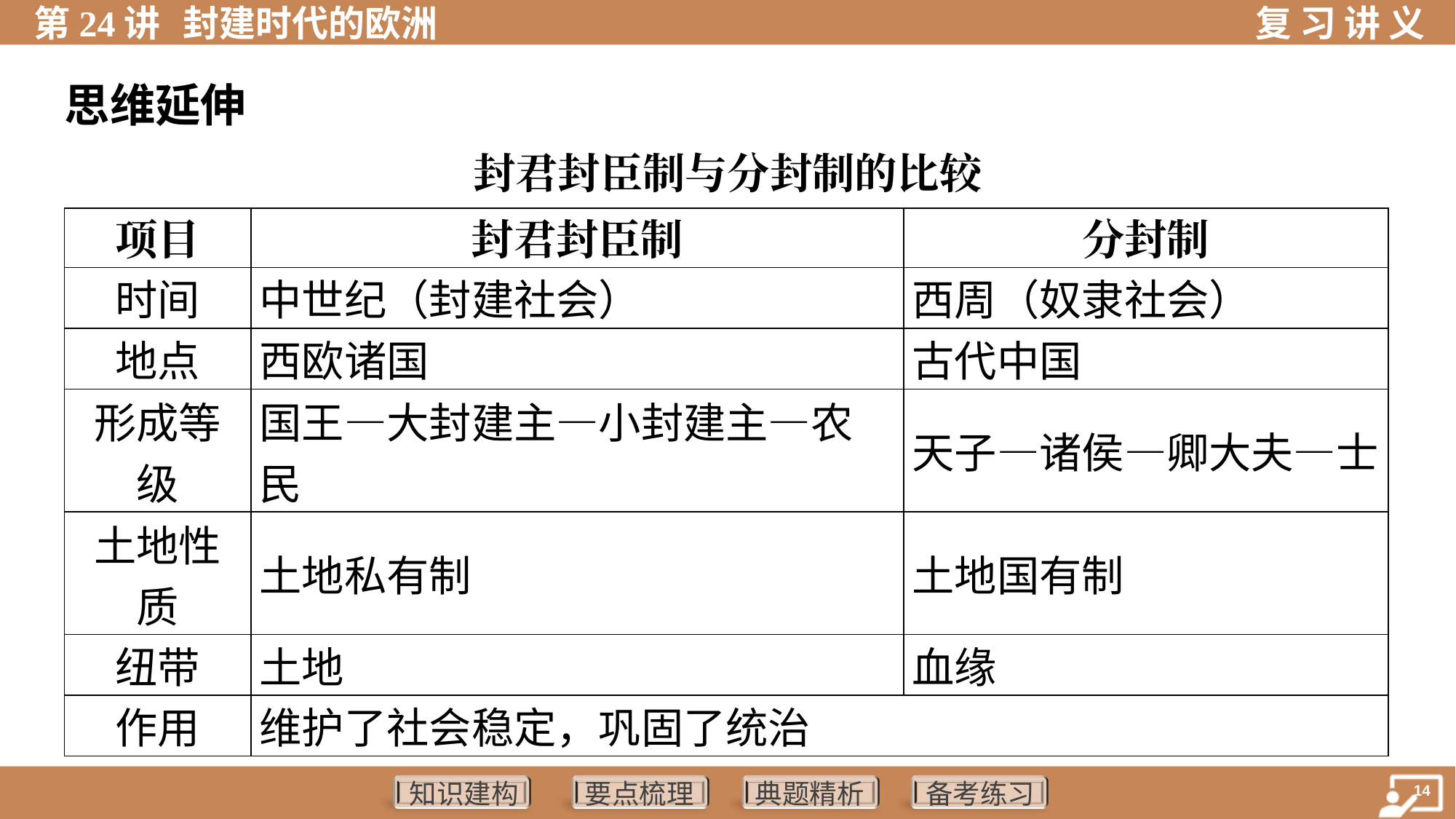

思维延伸
封君封臣制与分封制的比较
| 项目 | 封君封臣制 | 分封制 |
| --- | --- | --- |
| 时间 | 中世纪（封建社会） | 西周（奴隶社会） |
| 地点 | 西欧诸国 | 古代中国 |
| 形成等 级 | 国王—大封建主—小封建主—农 民 | 天子—诸侯—卿大夫—士 |
| 土地性 质 | 土地私有制 | 土地国有制 |
| 纽带 | 土地 | 血缘 |
| 作用 | 维护了社会稳定，巩固了统治 |  |